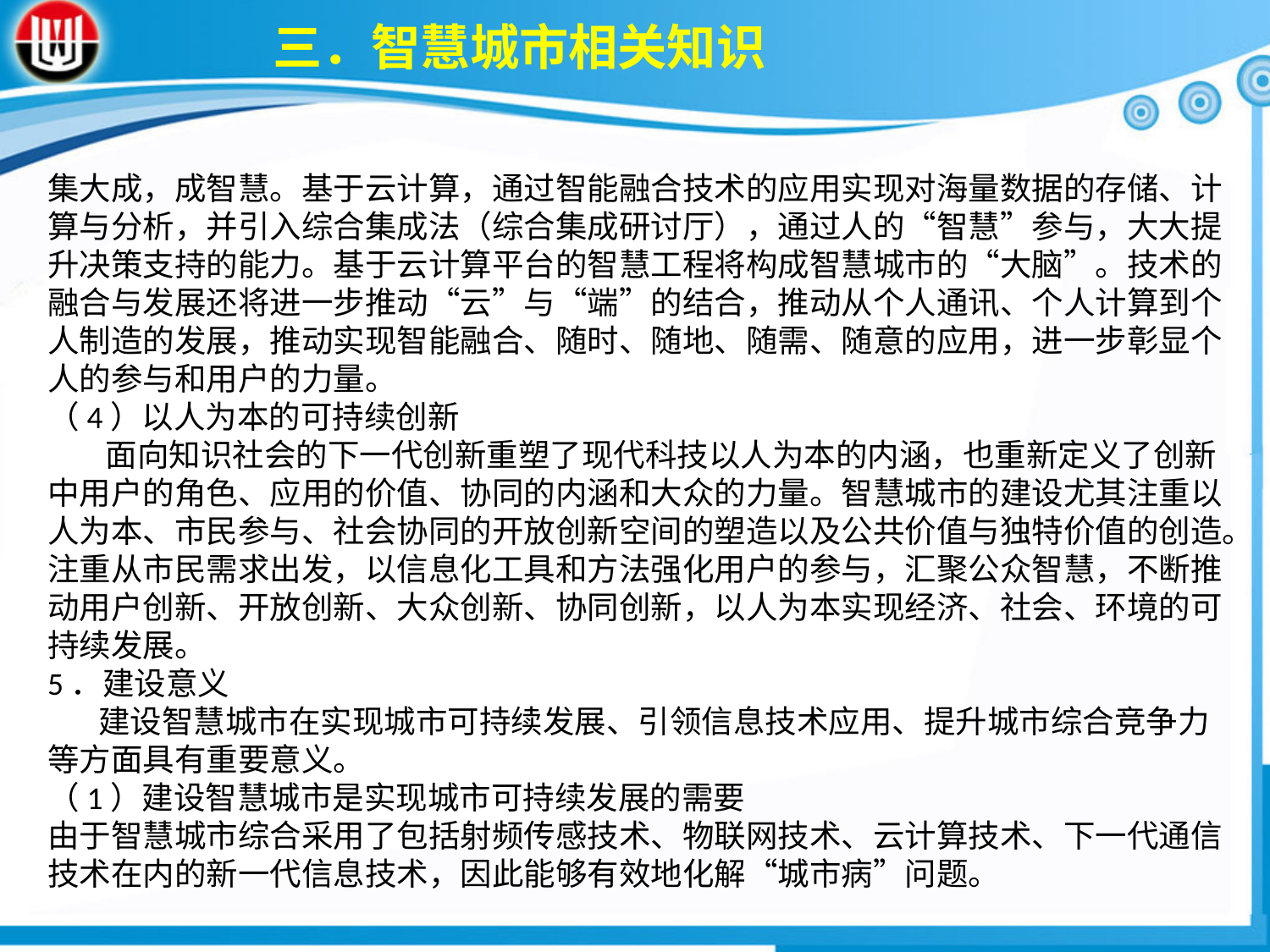

三．智慧城市相关知识
集大成，成智慧。基于云计算，通过智能融合技术的应用实现对海量数据的存储、计算与分析，并引入综合集成法（综合集成研讨厅），通过人的“智慧”参与，大大提升决策支持的能力。基于云计算平台的智慧工程将构成智慧城市的“大脑”。技术的融合与发展还将进一步推动“云”与“端”的结合，推动从个人通讯、个人计算到个人制造的发展，推动实现智能融合、随时、随地、随需、随意的应用，进一步彰显个人的参与和用户的力量。
（4）以人为本的可持续创新
       面向知识社会的下一代创新重塑了现代科技以人为本的内涵，也重新定义了创新中用户的角色、应用的价值、协同的内涵和大众的力量。智慧城市的建设尤其注重以人为本、市民参与、社会协同的开放创新空间的塑造以及公共价值与独特价值的创造。注重从市民需求出发，以信息化工具和方法强化用户的参与，汇聚公众智慧，不断推动用户创新、开放创新、大众创新、协同创新，以人为本实现经济、社会、环境的可持续发展。
5．建设意义
      建设智慧城市在实现城市可持续发展、引领信息技术应用、提升城市综合竞争力等方面具有重要意义。
（1）建设智慧城市是实现城市可持续发展的需要
由于智慧城市综合采用了包括射频传感技术、物联网技术、云计算技术、下一代通信技术在内的新一代信息技术，因此能够有效地化解“城市病”问题。